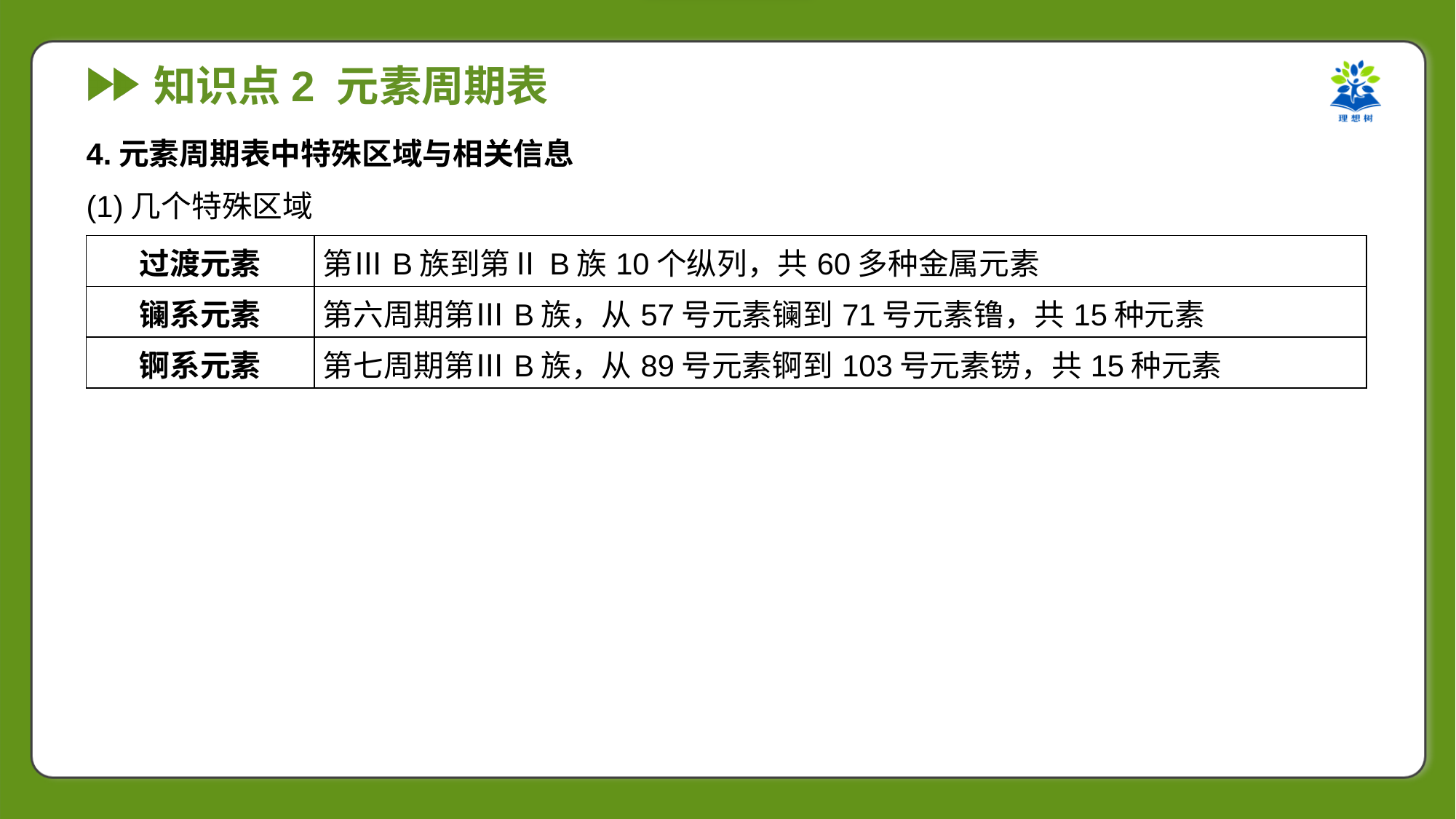

4.元素周期表中特殊区域与相关信息
(1)几个特殊区域
| 过渡元素 | 第ⅢB族到第ⅡB族10个纵列，共60多种金属元素 |
| --- | --- |
| 镧系元素 | 第六周期第ⅢB族，从57号元素镧到71号元素镥，共15种元素 |
| 锕系元素 | 第七周期第ⅢB族，从89号元素锕到103号元素铹，共15种元素 |